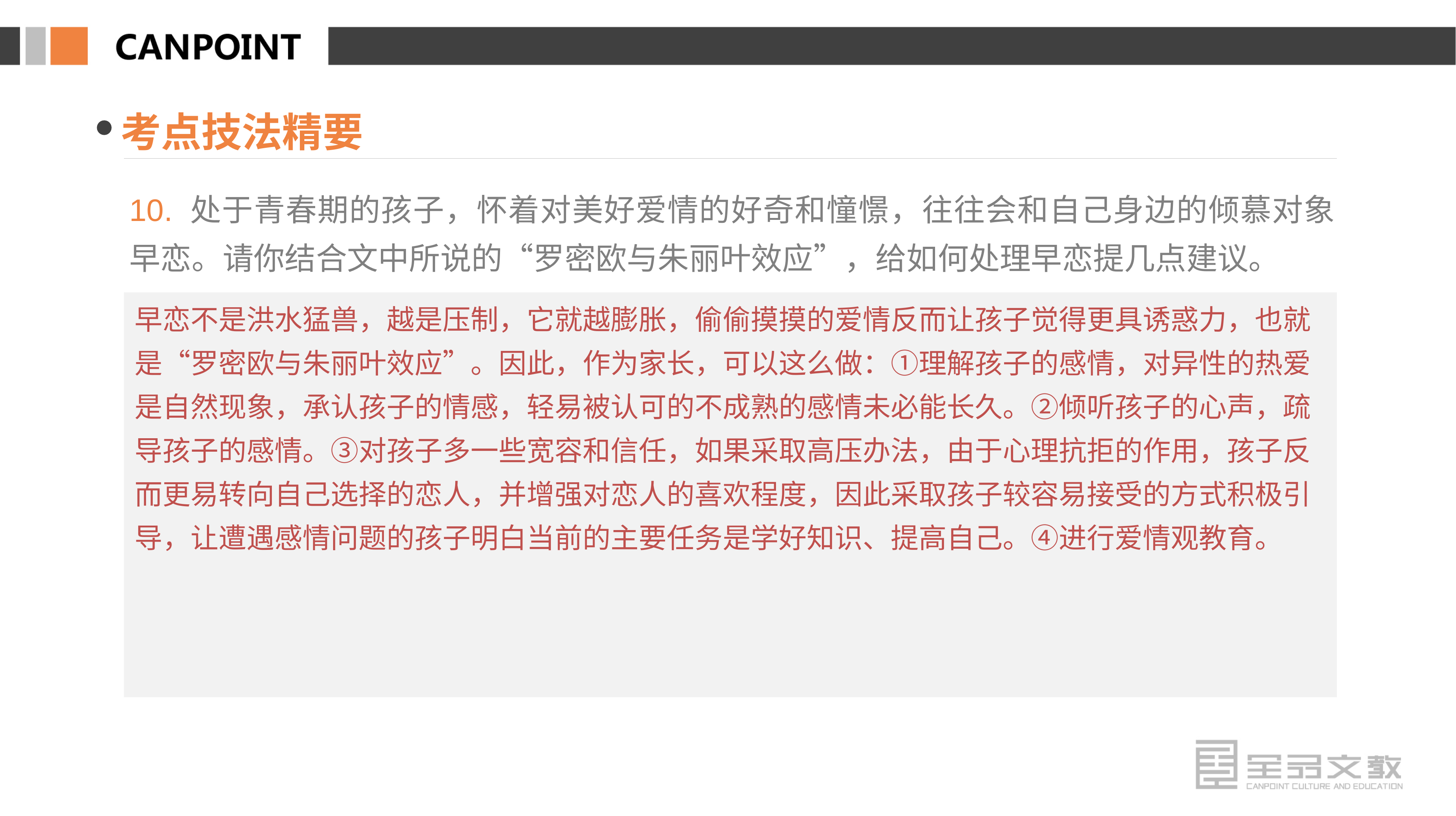

考点技法精要

10. 处于青春期的孩子，怀着对美好爱情的好奇和憧憬，往往会和自己身边的倾慕对象早恋。请你结合文中所说的“罗密欧与朱丽叶效应”，给如何处理早恋提几点建议。
早恋不是洪水猛兽，越是压制，它就越膨胀，偷偷摸摸的爱情反而让孩子觉得更具诱惑力，也就是“罗密欧与朱丽叶效应”。因此，作为家长，可以这么做：①理解孩子的感情，对异性的热爱是自然现象，承认孩子的情感，轻易被认可的不成熟的感情未必能长久。②倾听孩子的心声，疏导孩子的感情。③对孩子多一些宽容和信任，如果采取高压办法，由于心理抗拒的作用，孩子反而更易转向自己选择的恋人，并增强对恋人的喜欢程度，因此采取孩子较容易接受的方式积极引导，让遭遇感情问题的孩子明白当前的主要任务是学好知识、提高自己。④进行爱情观教育。